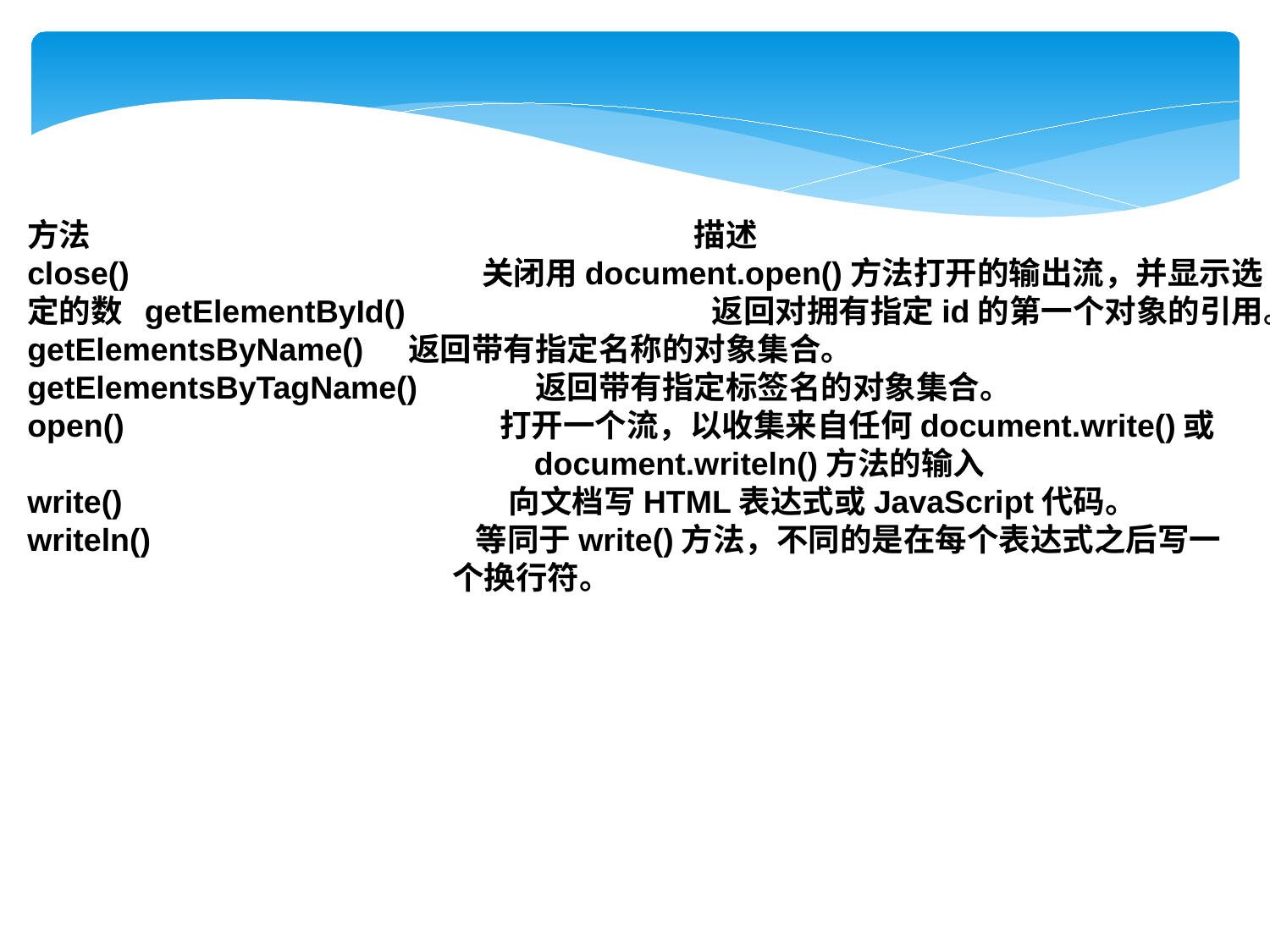

方法	                                                                           描述
close()  	                                    关闭用document.open()方法打开的输出流，并显示选定的数  getElementById() 	                   返回对拥有指定id的第一个对象的引用。
getElementsByName() 	返回带有指定名称的对象集合。
getElementsByTagName() 	返回带有指定标签名的对象集合。
open() 	                                      打开一个流，以收集来自任何document.write()或
                                                         document.writeln()方法的输入
write() 	                                       向文档写HTML表达式或JavaScript代码。
writeln() 	                     等同于write()方法，不同的是在每个表达式之后写一
                                                          个换行符。